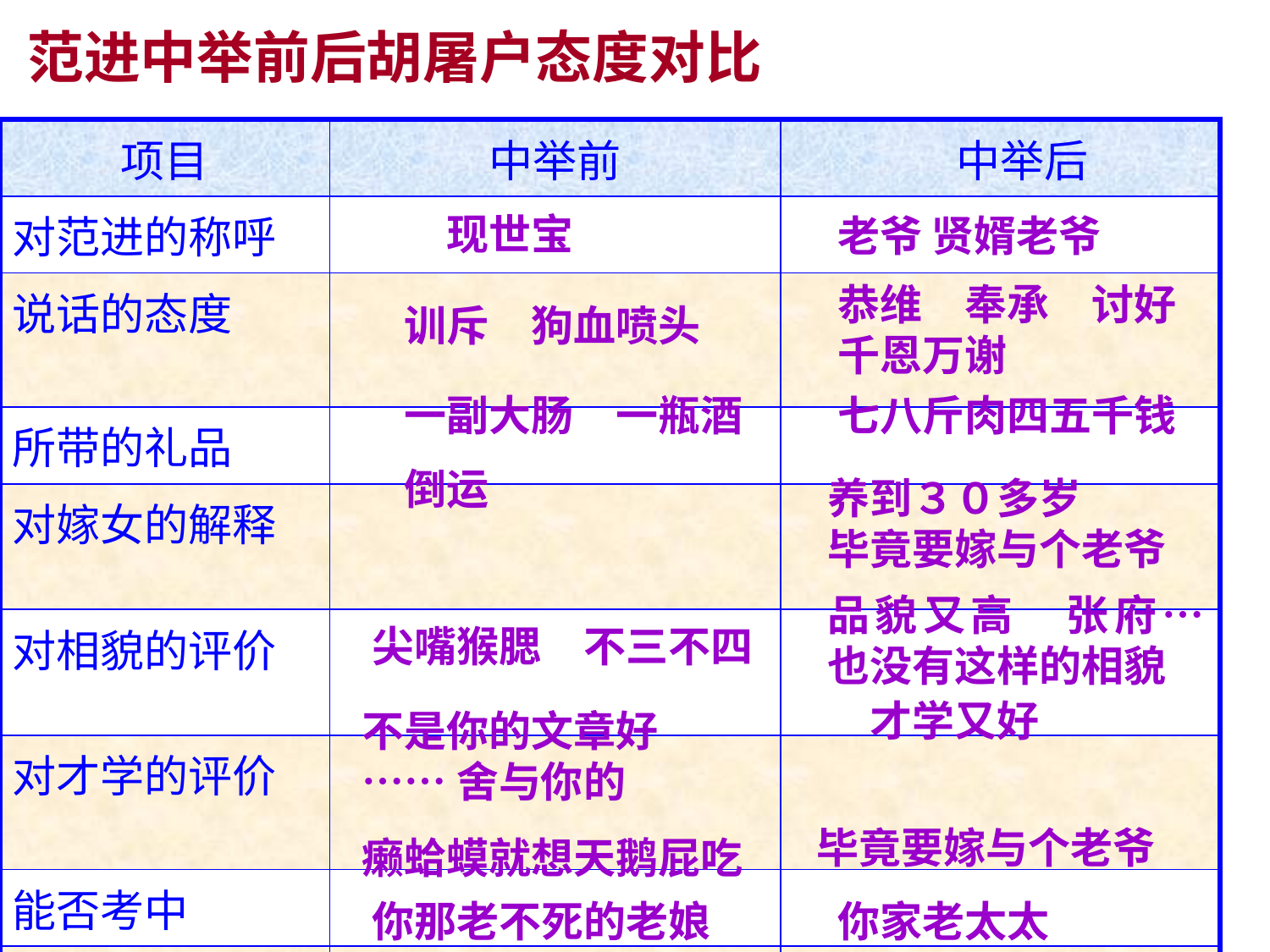

范进中举前后胡屠户态度对比
| 项目 | 中举前 | 中举后 |
| --- | --- | --- |
| 对范进的称呼 |  |  |
| 说话的态度 |  |  |
| 所带的礼品 |  |  |
| 对嫁女的解释 |  |  |
| 对相貌的评价 |  |  |
| 对才学的评价 |  |  |
| 能否考中 |  |  |
| 对亲家母称呼 |  |  |
现世宝
老爷 贤婿老爷
恭维　奉承　讨好千恩万谢
训斥　狗血喷头
一副大肠　一瓶酒
七八斤肉四五千钱
倒运
养到３０多岁　　毕竟要嫁与个老爷

品貌又高　张府…也没有这样的相貌
尖嘴猴腮　不三不四
才学又好
不是你的文章好
……舍与你的
毕竟要嫁与个老爷
癞蛤蟆就想天鹅屁吃
你那老不死的老娘
你家老太太